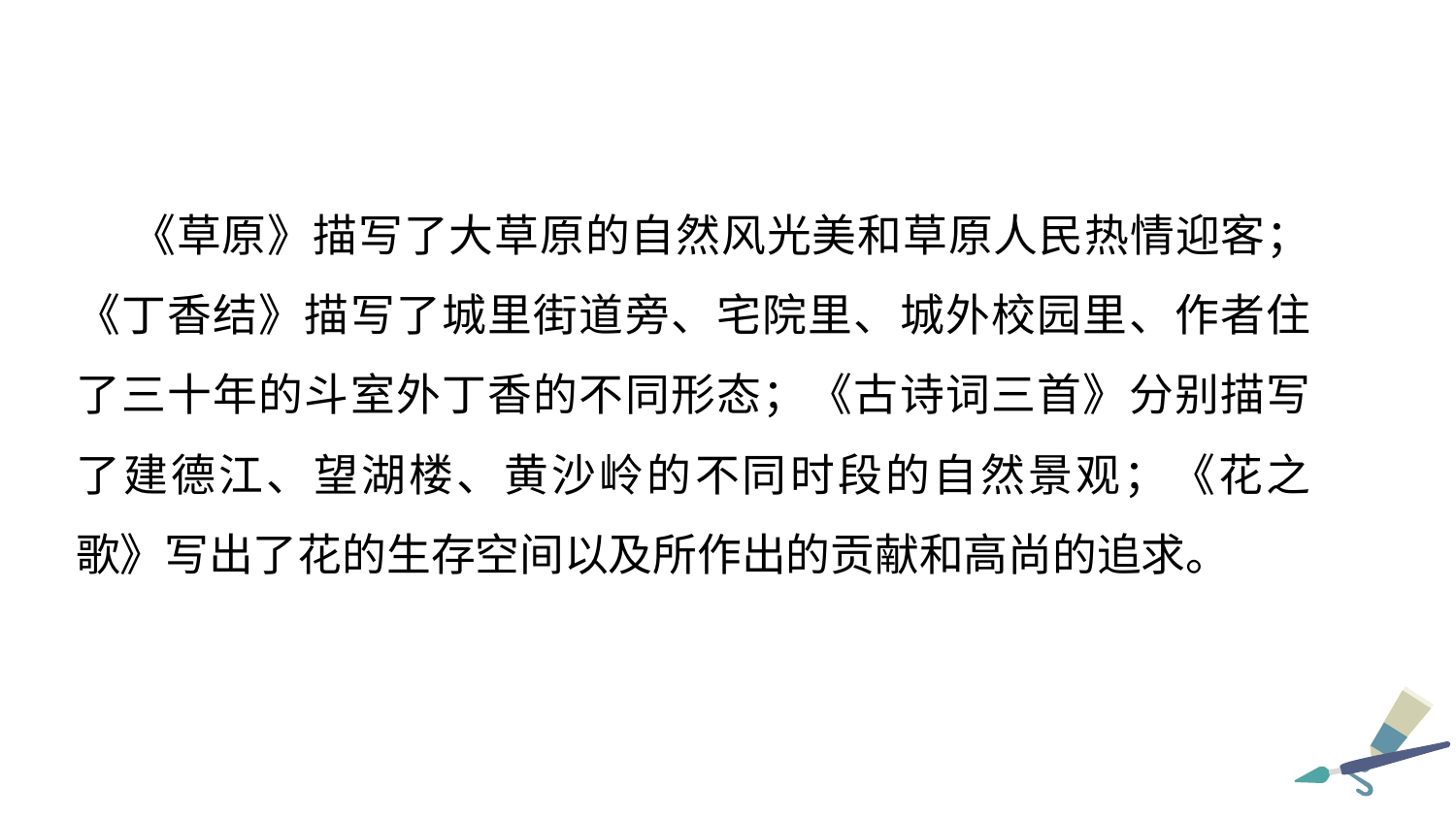

《草原》描写了大草原的自然风光美和草原人民热情迎客；《丁香结》描写了城里街道旁、宅院里、城外校园里、作者住了三十年的斗室外丁香的不同形态；《古诗词三首》分别描写了建德江、望湖楼、黄沙岭的不同时段的自然景观；《花之歌》写出了花的生存空间以及所作出的贡献和高尚的追求。